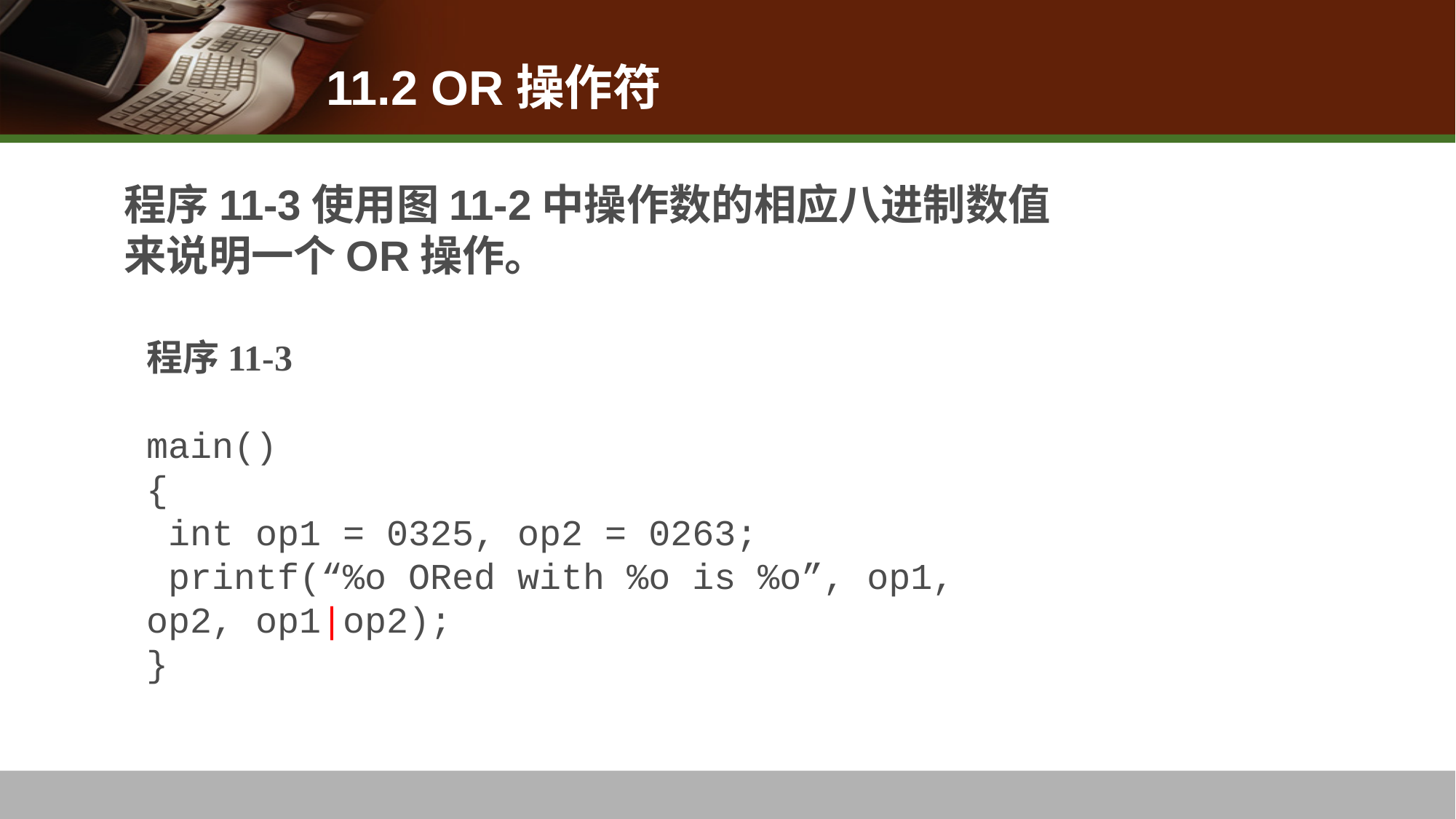

11.2 OR操作符
# 程序11-3使用图11-2中操作数的相应八进制数值来说明一个OR操作。
程序11-3

main()
{
 int op1 = 0325, op2 = 0263;
 printf(“%o ORed with %o is %o”, op1, op2, op1|op2);
}